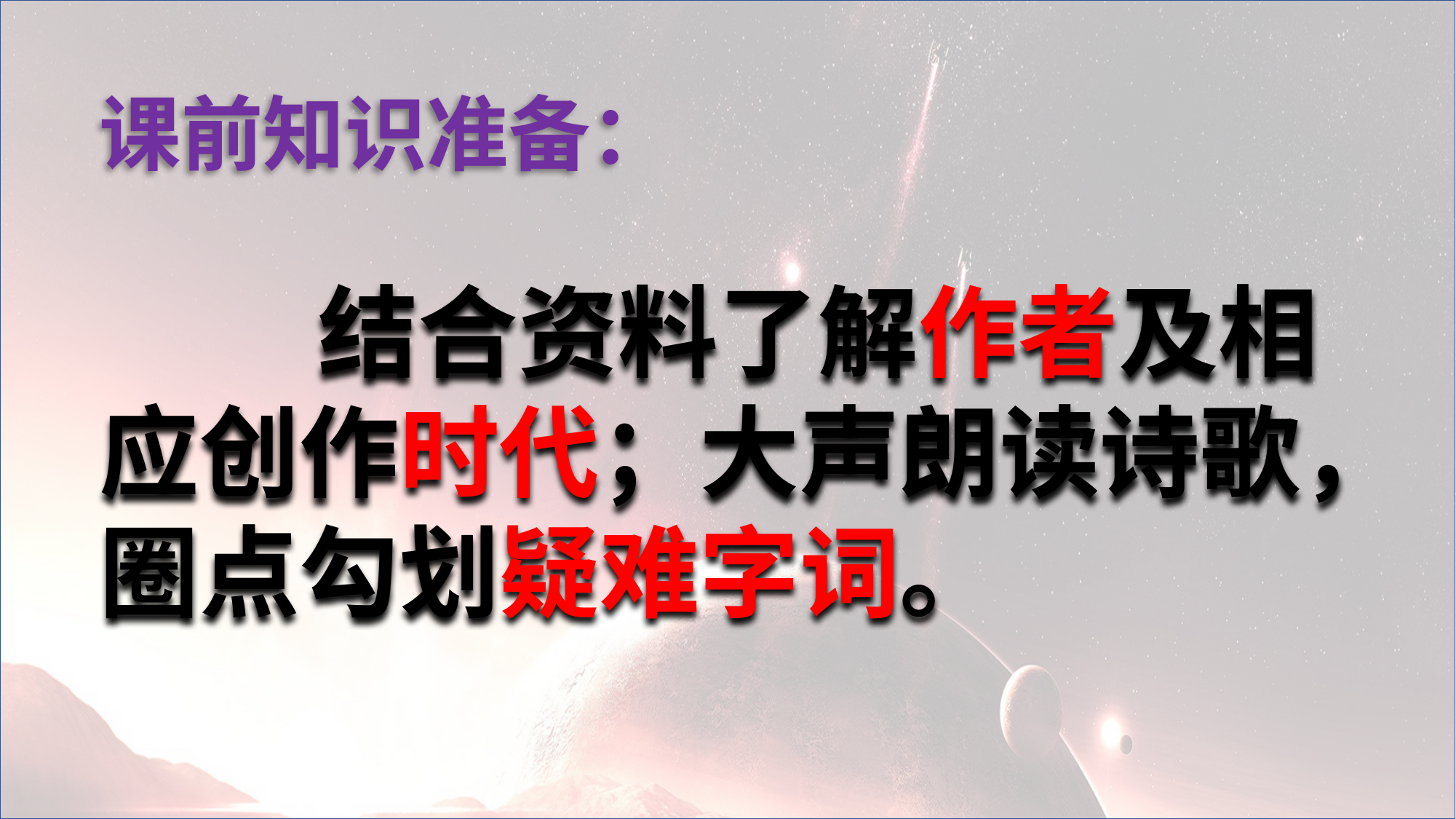

课前知识准备：
       结合资料了解作者及相应创作时代；大声朗读诗歌，圈点勾划疑难字词。